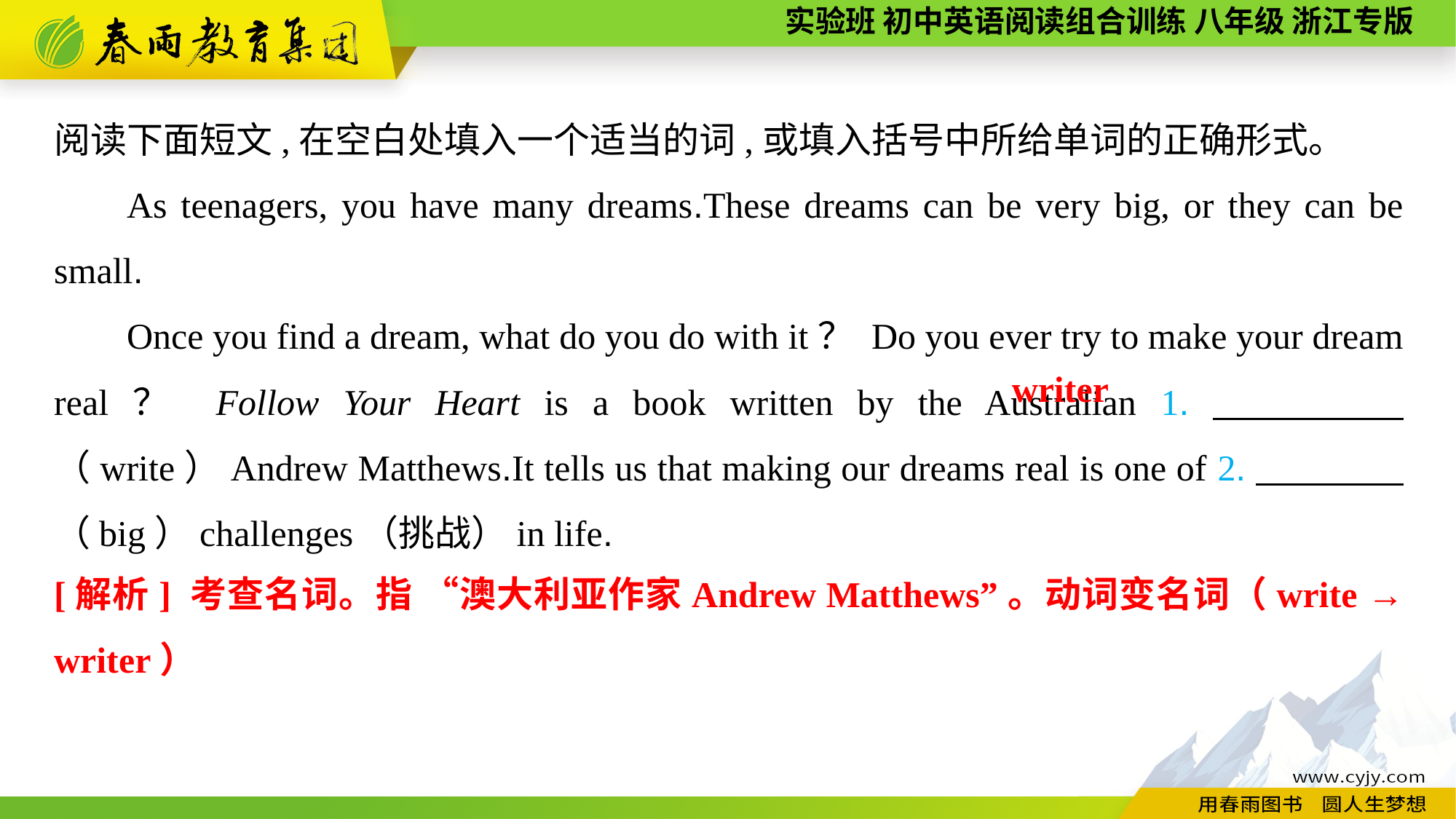

阅读下面短文,在空白处填入一个适当的词,或填入括号中所给单词的正确形式。
As teenagers, you have many dreams.These dreams can be very big, or they can be small.
Once you find a dream, what do you do with it？ Do you ever try to make your dream real？ Follow Your Heart is a book written by the Australian 1.　　　　（write）Andrew Matthews.It tells us that making our dreams real is one of 2.　　　　（big）challenges（挑战）in life.
 writer
[解析] 考查名词。指 “澳大利亚作家Andrew Matthews”。动词变名词（write → writer）